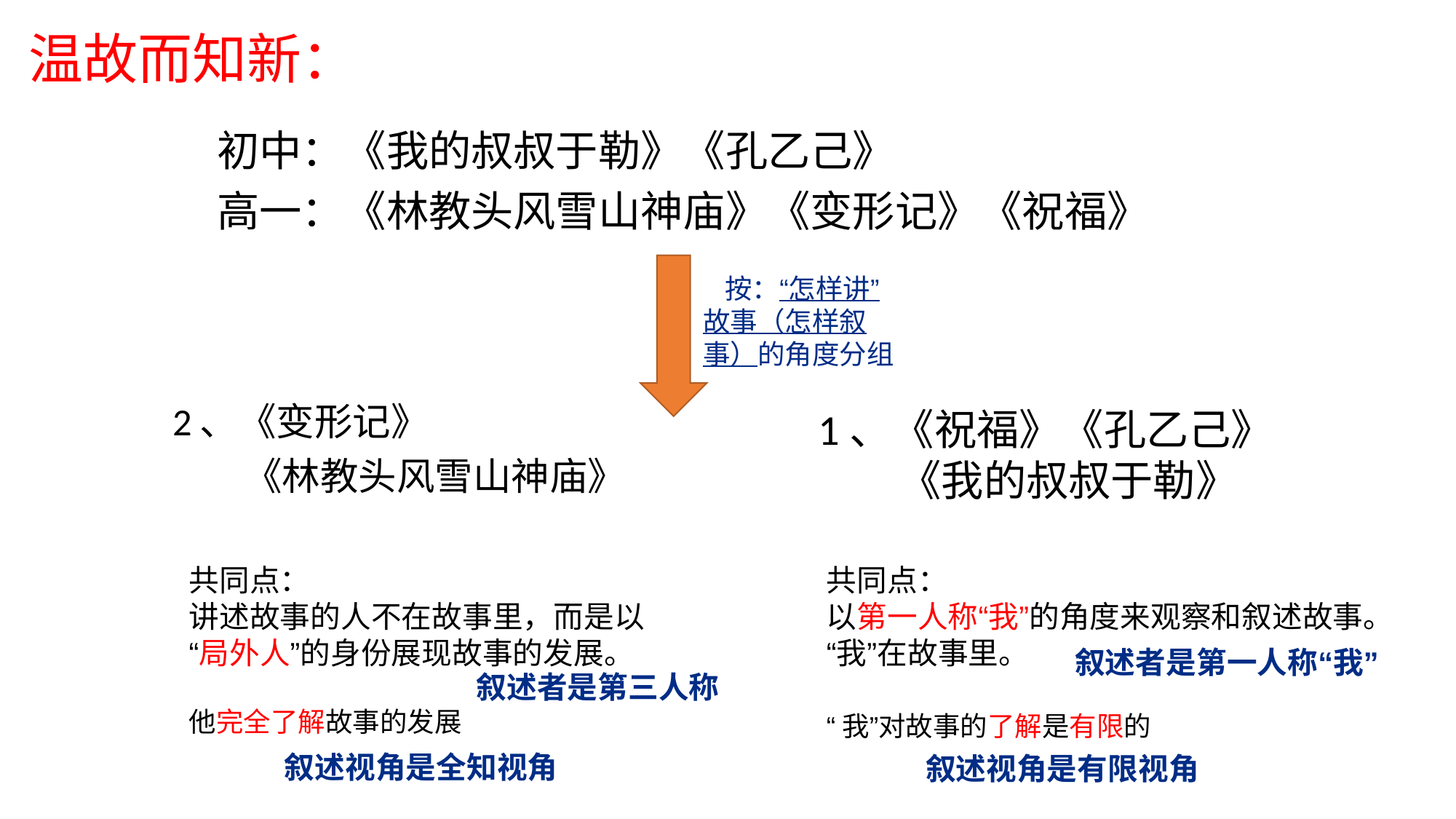

温故而知新：
#
初中：《我的叔叔于勒》《孔乙己》
高一：《林教头风雪山神庙》《变形记》《祝福》

  按：“怎样讲”故事（怎样叙事）的角度分组
2、《变形记》
      《林教头风雪山神庙》
1、《祝福》《孔乙己》
      《我的叔叔于勒》
共同点：
讲述故事的人不在故事里，而是以“局外人”的身份展现故事的发展。
共同点：
以第一人称“我”的角度来观察和叙述故事。“我”在故事里。
叙述者是第一人称“我”
叙述者是第三人称
他完全了解故事的发展
“我”对故事的了解是有限的
叙述视角是全知视角
叙述视角是有限视角